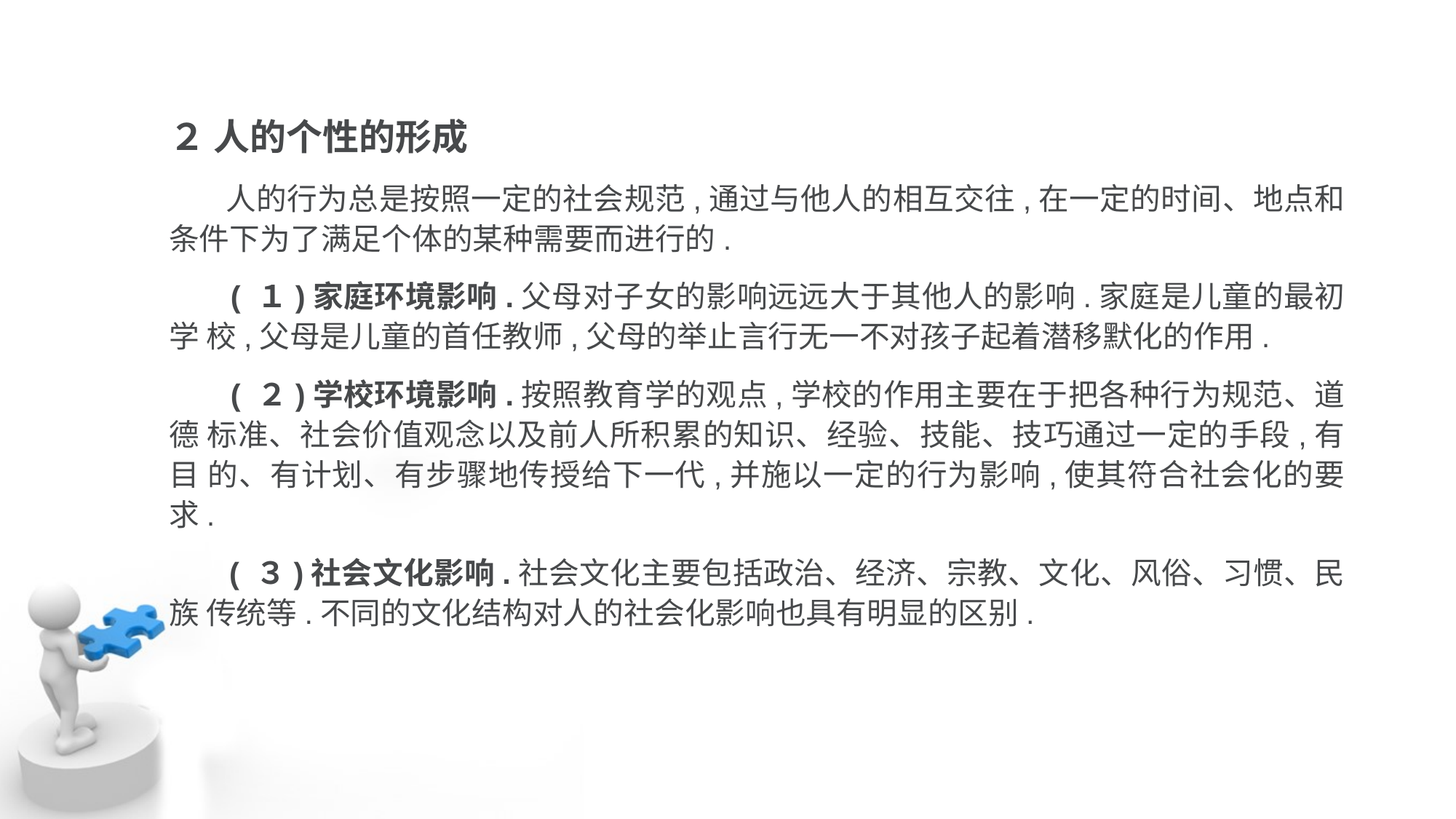

２ 人的个性的形成
       人的行为总是按照一定的社会规范,通过与他人的相互交往,在一定的时间、地点和 条件下为了满足个体的某种需要而进行的.
       ( １)家庭环境影响.父母对子女的影响远远大于其他人的影响.家庭是儿童的最初学 校,父母是儿童的首任教师,父母的举止言行无一不对孩子起着潜移默化的作用.
       ( ２)学校环境影响.按照教育学的观点,学校的作用主要在于把各种行为规范、道德 标准、社会价值观念以及前人所积累的知识、经验、技能、技巧通过一定的手段,有目 的、有计划、有步骤地传授给下一代,并施以一定的行为影响,使其符合社会化的要求.
       ( ３)社会文化影响.社会文化主要包括政治、经济、宗教、文化、风俗、习惯、民族 传统等.不同的文化结构对人的社会化影响也具有明显的区别.